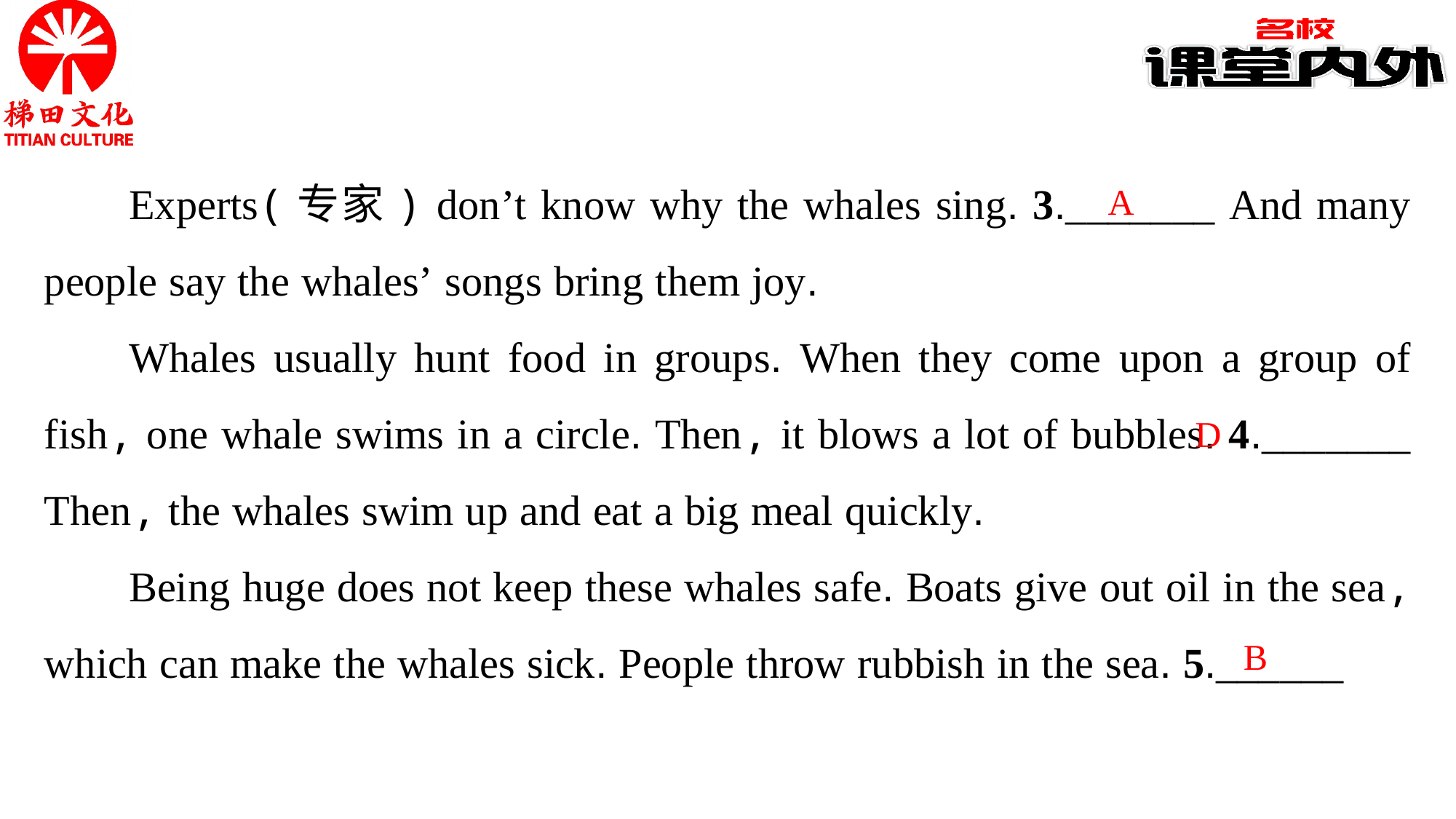

Experts(专家) don’t know why the whales sing. 3._______ And many people say the whales’ songs bring them joy.
Whales usually hunt food in groups. When they come upon a group of fish, one whale swims in a circle. Then, it blows a lot of bubbles. 4._______ Then, the whales swim up and eat a big meal quickly.
Being huge does not keep these whales safe. Boats give out oil in the sea, which can make the whales sick. People throw rubbish in the sea. 5.______
A
D
B